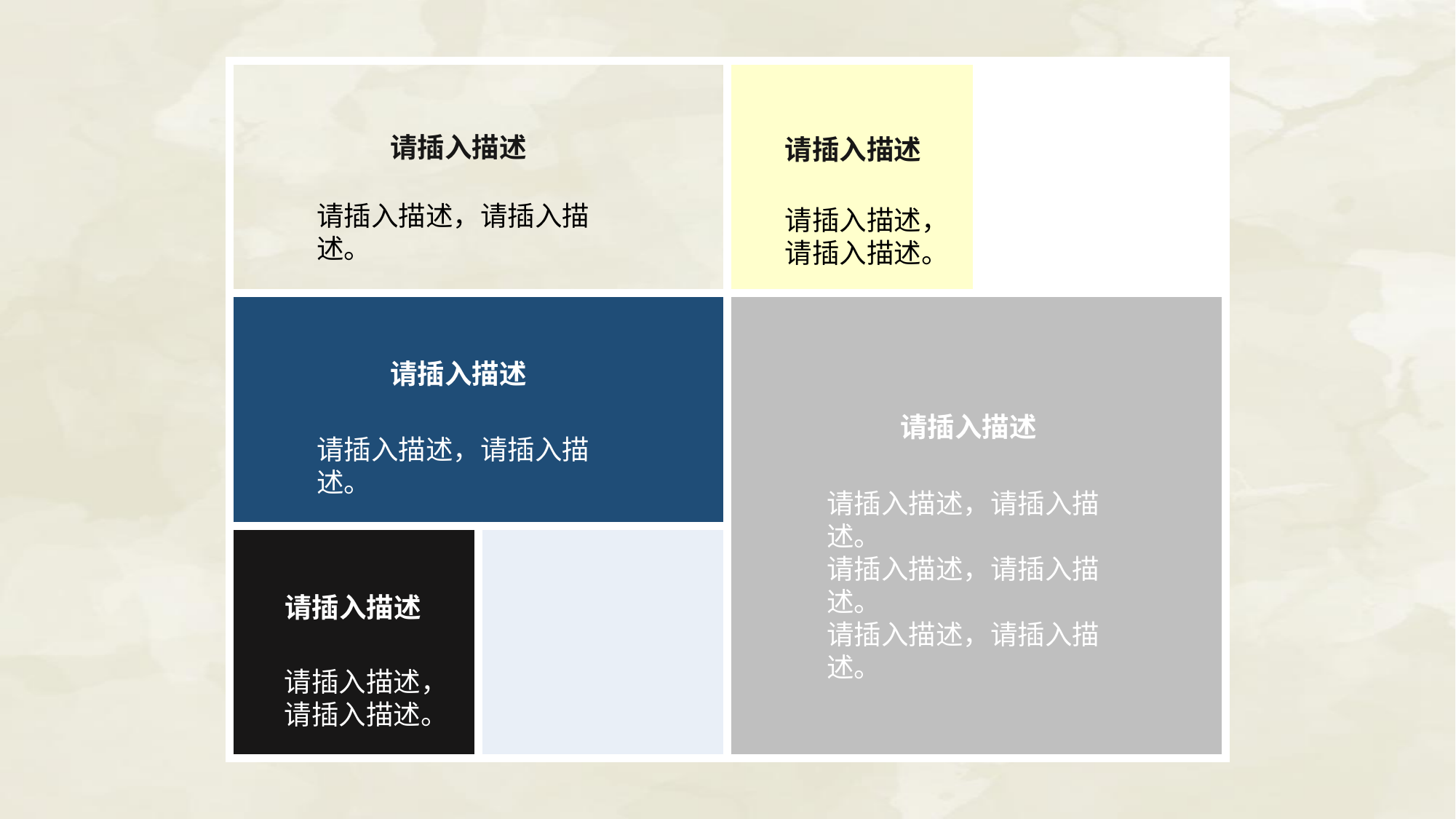

|  |  |  |  |
| --- | --- | --- | --- |
|  |  |  |  |
|  |  |  |  |
请插入描述
请插入描述
请插入描述，请插入描述。
请插入描述，请插入描述。
请插入描述
请插入描述
请插入描述，请插入描述。
请插入描述，请插入描述。
请插入描述，请插入描述。
请插入描述，请插入描述。
请插入描述
请插入描述，请插入描述。